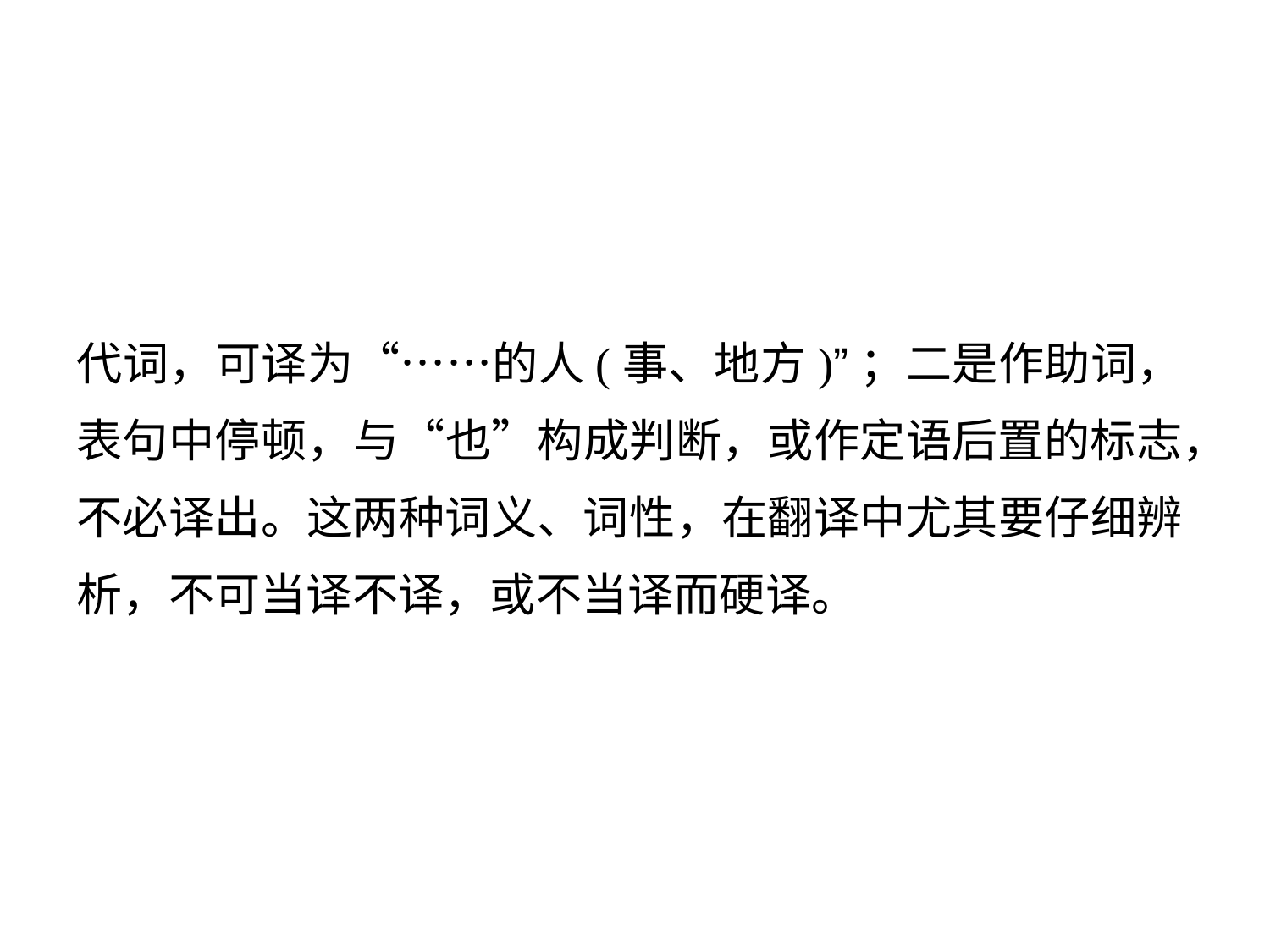

代词，可译为“……的人(事、地方)”；二是作助词，表句中停顿，与“也”构成判断，或作定语后置的标志，不必译出。这两种词义、词性，在翻译中尤其要仔细辨析，不可当译不译，或不当译而硬译。